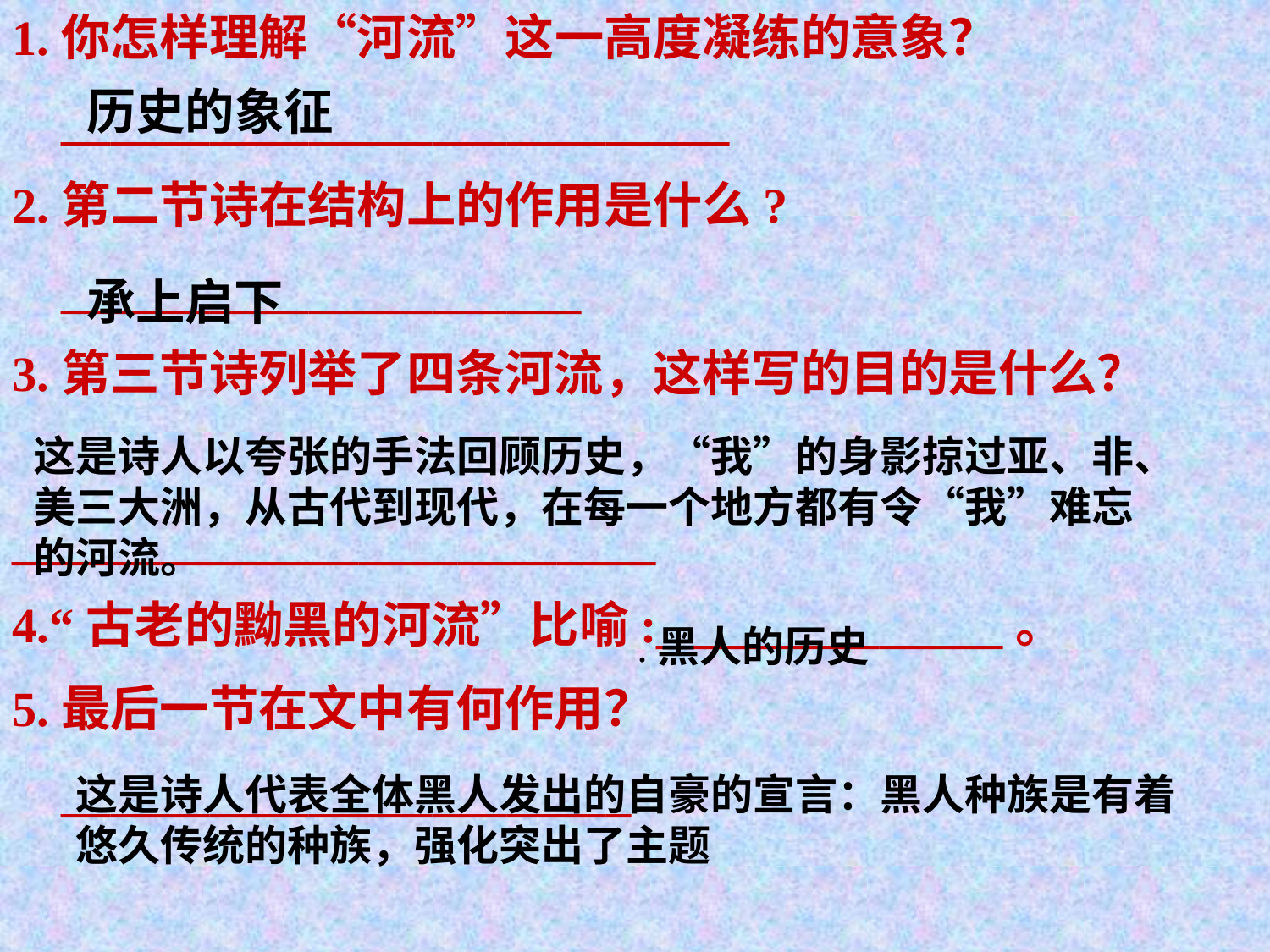

1.你怎样理解“河流”这一高度凝练的意象？
    ___________________________
2.第二节诗在结构上的作用是什么?
    _____________________
3.第三节诗列举了四条河流，这样写的目的是什么？

__________________________
4.“古老的黝黑的河流”比喻:______________。
5.最后一节在文中有何作用？
    _______________________
历史的象征
承上启下
这是诗人以夸张的手法回顾历史，“我”的身影掠过亚、非、美三大洲，从古代到现代，在每一个地方都有令“我”难忘的河流。
.黑人的历史
这是诗人代表全体黑人发出的自豪的宣言：黑人种族是有着悠久传统的种族，强化突出了主题